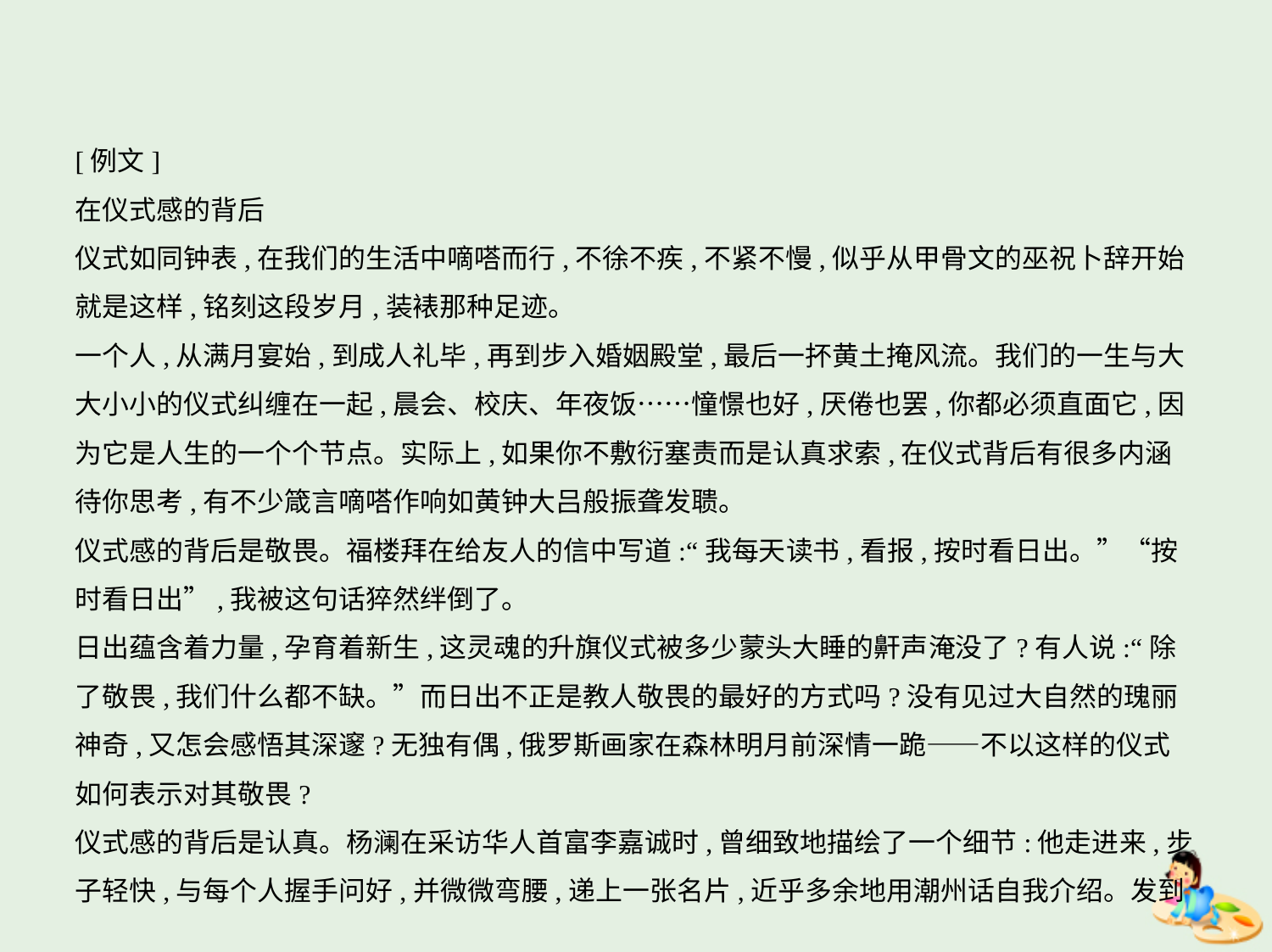

[例文]
在仪式感的背后
仪式如同钟表,在我们的生活中嘀嗒而行,不徐不疾,不紧不慢,似乎从甲骨文的巫祝卜辞开始
就是这样,铭刻这段岁月,装裱那种足迹。
一个人,从满月宴始,到成人礼毕,再到步入婚姻殿堂,最后一抔黄土掩风流。我们的一生与大
大小小的仪式纠缠在一起,晨会、校庆、年夜饭……憧憬也好,厌倦也罢,你都必须直面它,因
为它是人生的一个个节点。实际上,如果你不敷衍塞责而是认真求索,在仪式背后有很多内涵
待你思考,有不少箴言嘀嗒作响如黄钟大吕般振聋发聩。
仪式感的背后是敬畏。福楼拜在给友人的信中写道:“我每天读书,看报,按时看日出。”“按
时看日出”,我被这句话猝然绊倒了。
日出蕴含着力量,孕育着新生,这灵魂的升旗仪式被多少蒙头大睡的鼾声淹没了?有人说:“除
了敬畏,我们什么都不缺。”而日出不正是教人敬畏的最好的方式吗?没有见过大自然的瑰丽
神奇,又怎会感悟其深邃?无独有偶,俄罗斯画家在森林明月前深情一跪——不以这样的仪式
如何表示对其敬畏?
仪式感的背后是认真。杨澜在采访华人首富李嘉诚时,曾细致地描绘了一个细节:他走进来,步
子轻快,与每个人握手问好,并微微弯腰,递上一张名片,近乎多余地用潮州话自我介绍。发到